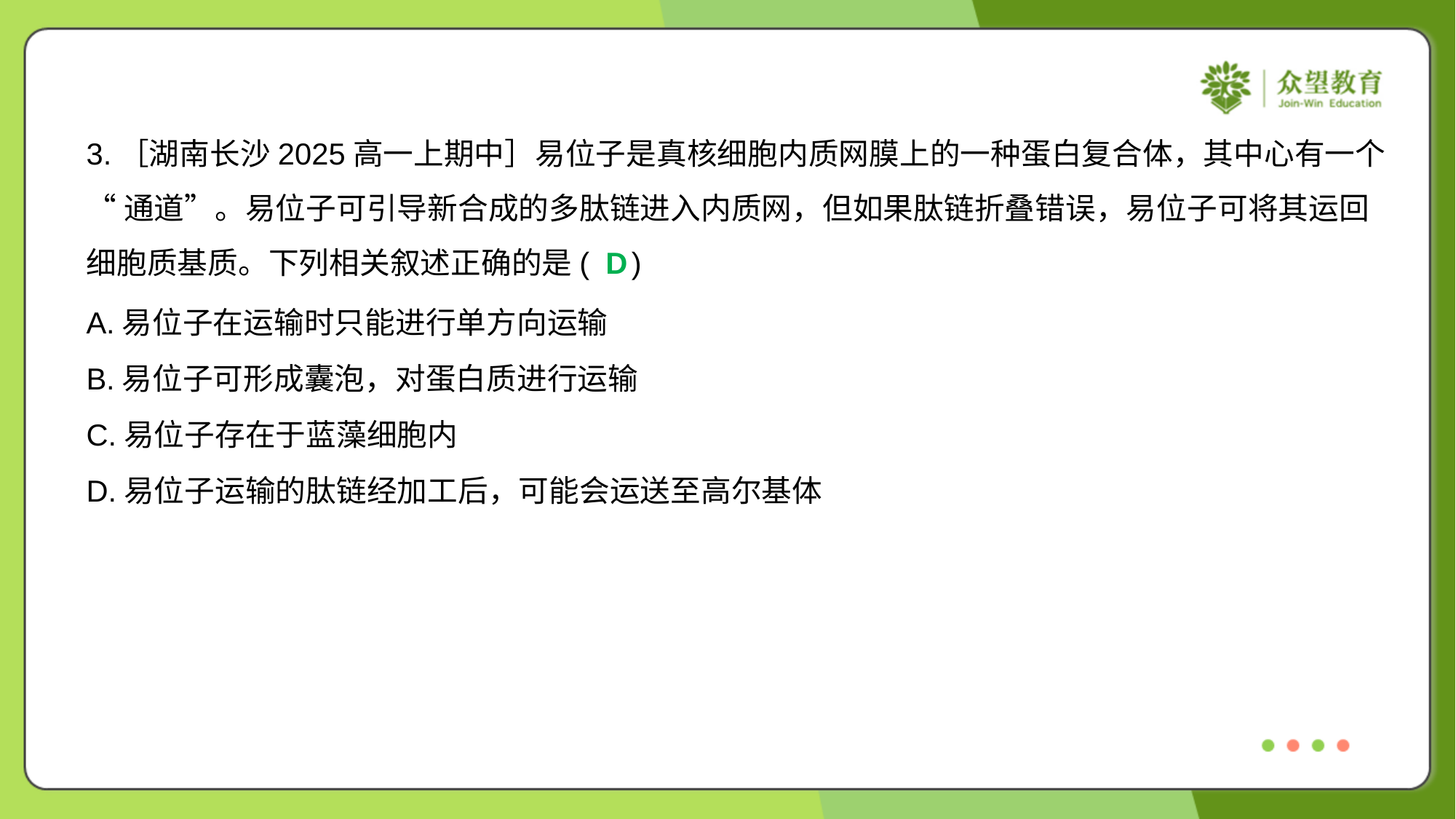

3.［湖南长沙2025高一上期中］易位子是真核细胞内质网膜上的一种蛋白复合体，其中心有一个
“通道”。易位子可引导新合成的多肽链进入内质网，但如果肽链折叠错误，易位子可将其运回
细胞质基质。下列相关叙述正确的是(     )
D
A.易位子在运输时只能进行单方向运输
B.易位子可形成囊泡，对蛋白质进行运输
C.易位子存在于蓝藻细胞内
D.易位子运输的肽链经加工后，可能会运送至高尔基体